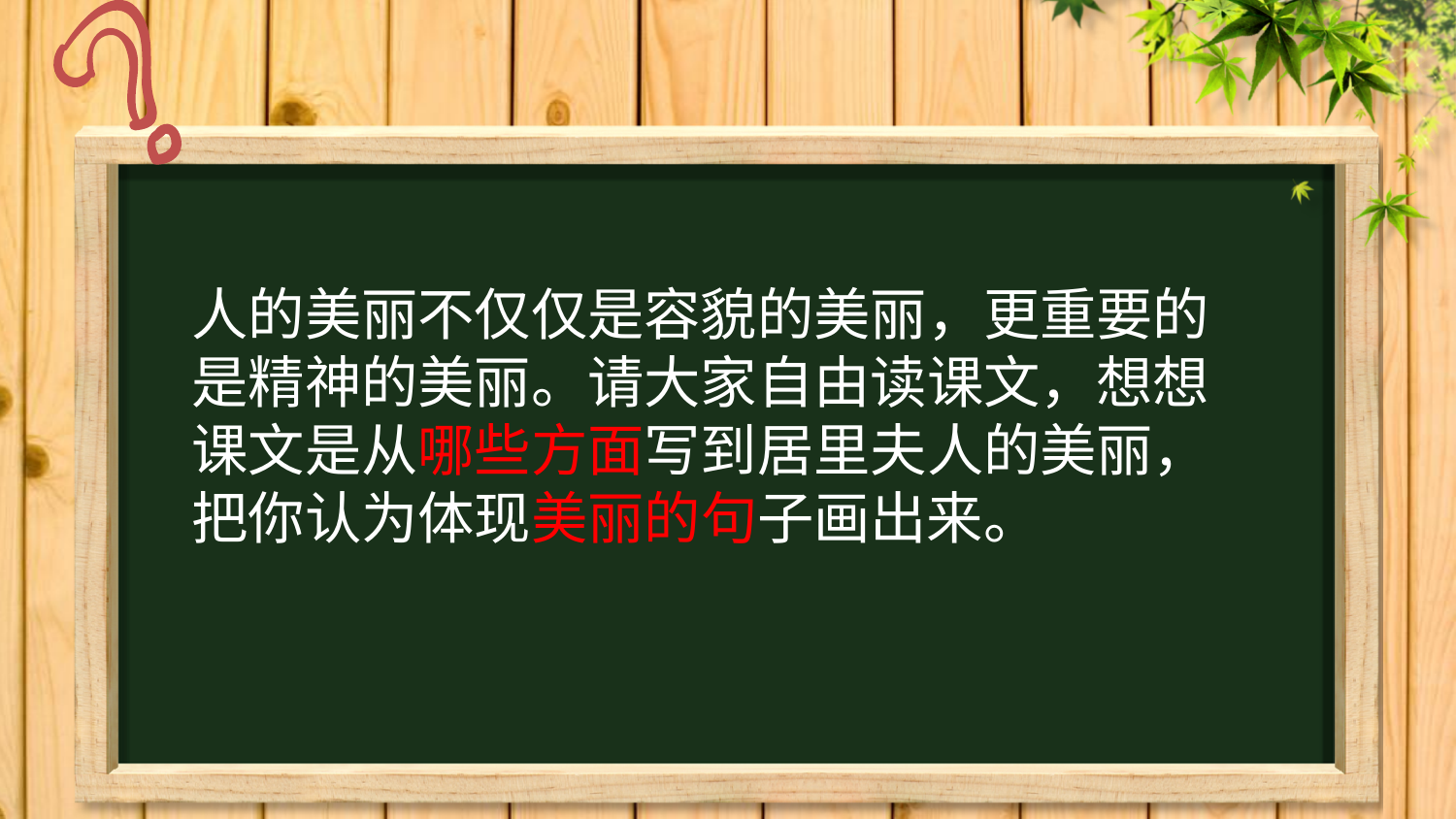

人的美丽不仅仅是容貌的美丽，更重要的是精神的美丽。请大家自由读课文，想想课文是从哪些方面写到居里夫人的美丽，把你认为体现美丽的句子画出来。